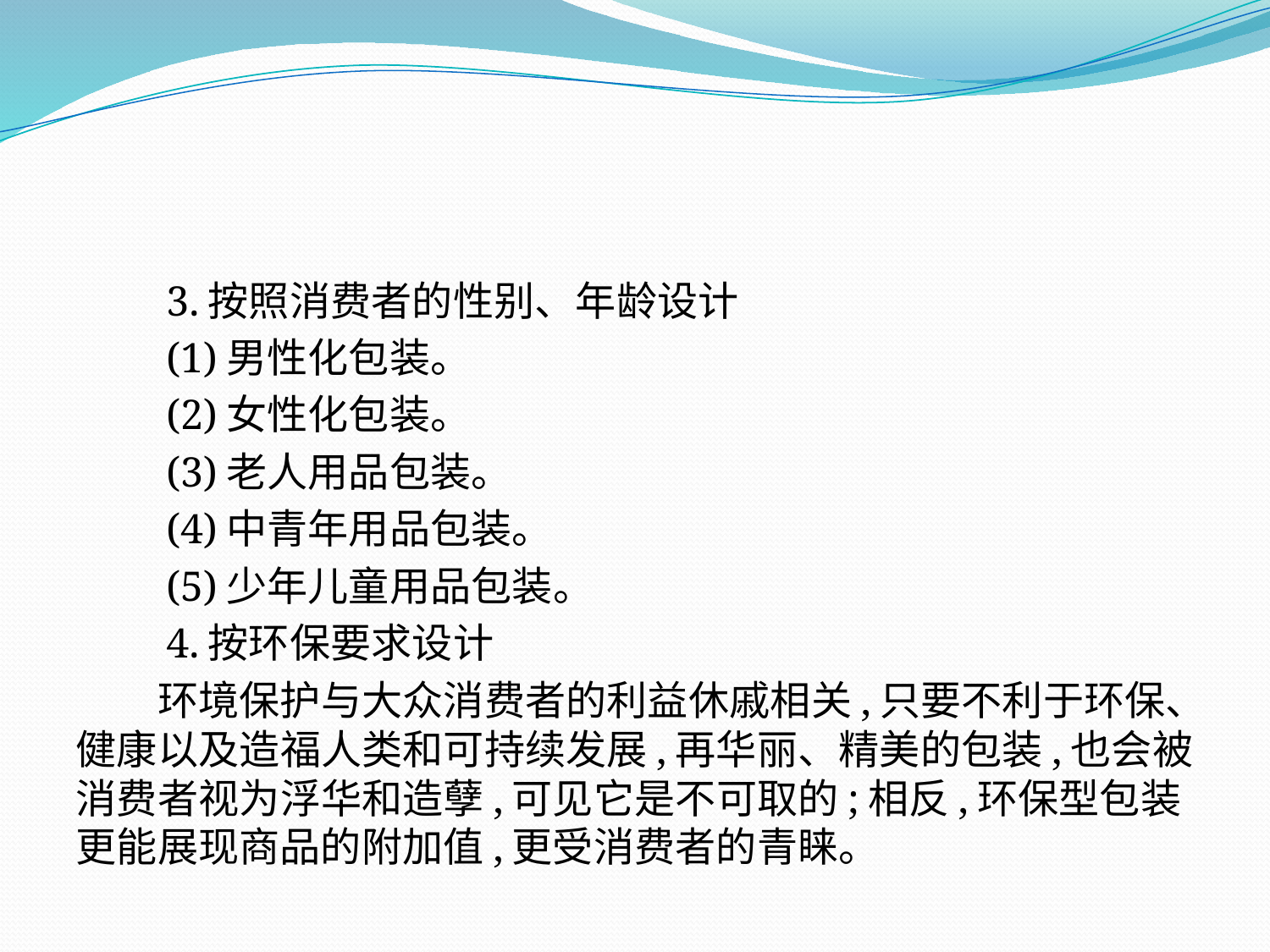

3.按照消费者的性别、年龄设计
　　(1)男性化包装。
　　(2)女性化包装。
　　(3)老人用品包装。
　　(4)中青年用品包装。
　　(5)少年儿童用品包装。
　　4.按环保要求设计
　　环境保护与大众消费者的利益休戚相关,只要不利于环保、健康以及造福人类和可持续发展,再华丽、精美的包装,也会被消费者视为浮华和造孽,可见它是不可取的;相反,环保型包装更能展现商品的附加值,更受消费者的青睐。